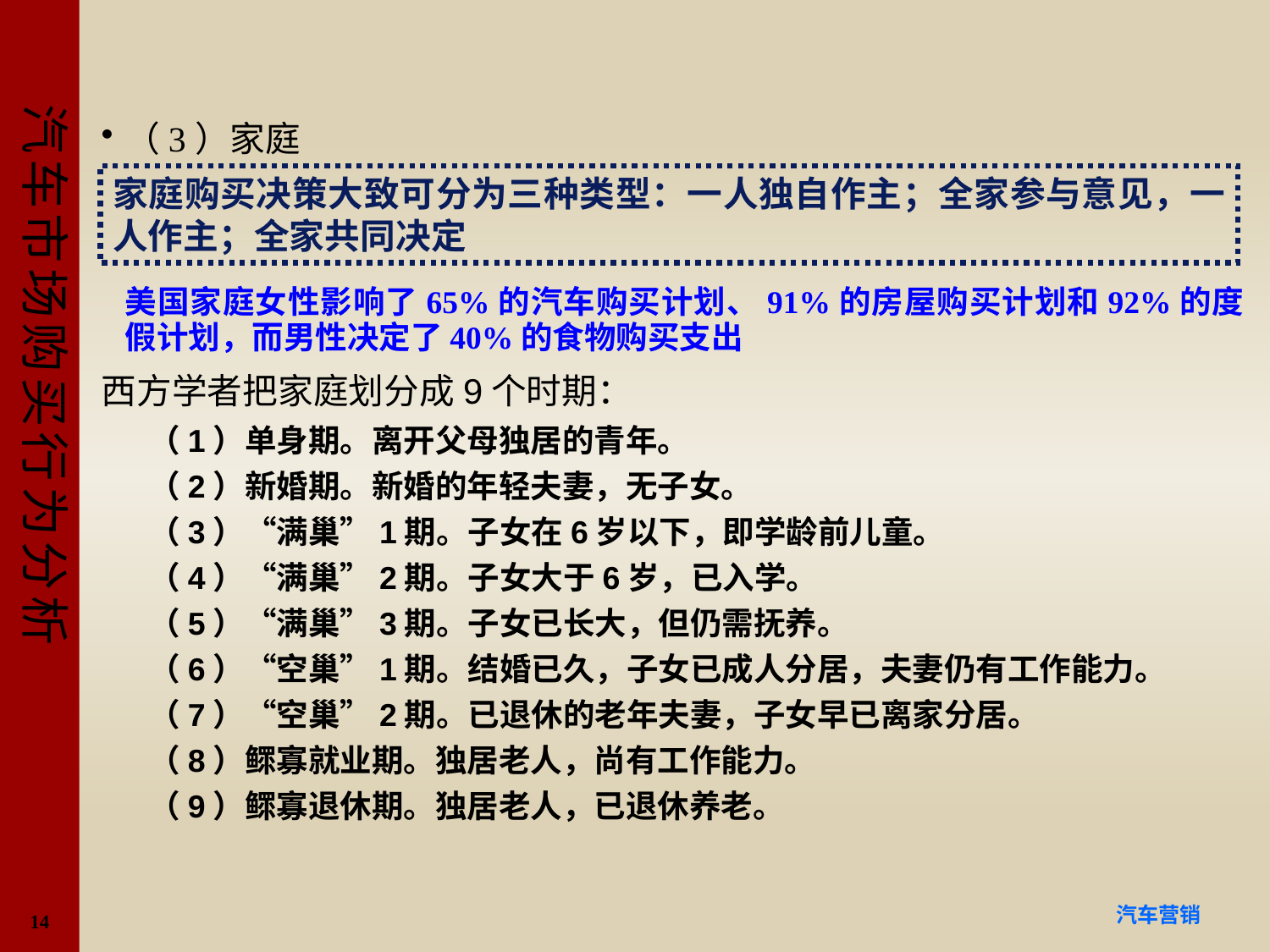

#
（3）家庭

美国家庭女性影响了65%的汽车购买计划、91%的房屋购买计划和92%的度假计划，而男性决定了40%的食物购买支出
西方学者把家庭划分成9个时期：
（1）单身期。离开父母独居的青年。
（2）新婚期。新婚的年轻夫妻，无子女。
（3）“满巢”1期。子女在6岁以下，即学龄前儿童。
（4）“满巢”2期。子女大于6岁，已入学。
（5）“满巢”3期。子女已长大，但仍需抚养。
（6）“空巢”1期。结婚已久，子女已成人分居，夫妻仍有工作能力。
（7）“空巢”2期。已退休的老年夫妻，子女早已离家分居。
（8）鳏寡就业期。独居老人，尚有工作能力。
（9）鳏寡退休期。独居老人，已退休养老。

家庭购买决策大致可分为三种类型：一人独自作主；全家参与意见，一人作主；全家共同决定

14